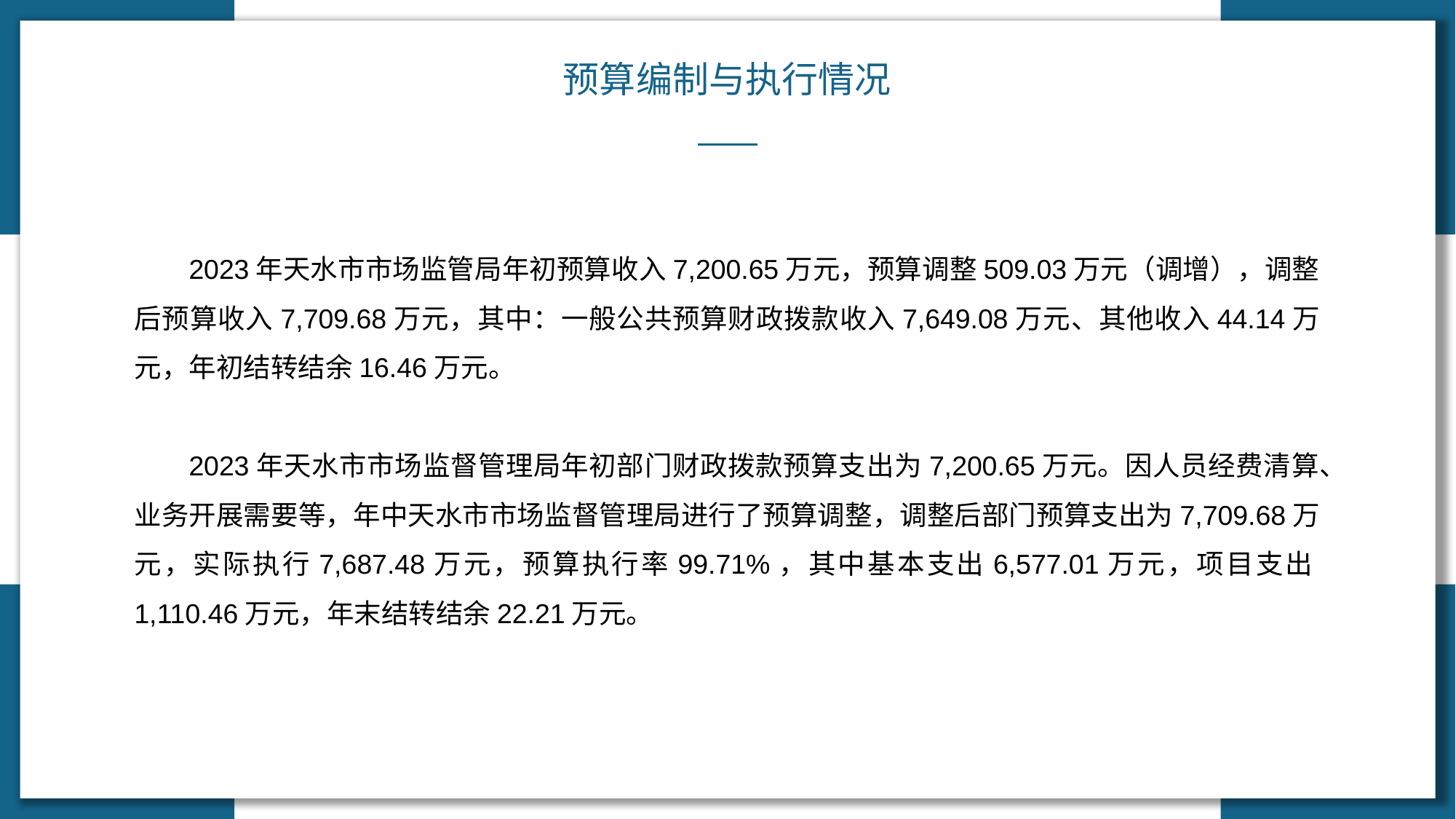

预算编制与执行情况
2023年天水市市场监管局年初预算收入7,200.65万元，预算调整509.03万元（调增），调整后预算收入7,709.68万元，其中：一般公共预算财政拨款收入7,649.08万元、其他收入44.14万元，年初结转结余16.46万元。

2023年天水市市场监督管理局年初部门财政拨款预算支出为7,200.65万元。因人员经费清算、业务开展需要等，年中天水市市场监督管理局进行了预算调整，调整后部门预算支出为7,709.68万元，实际执行7,687.48万元，预算执行率99.71%，其中基本支出6,577.01万元，项目支出1,110.46万元，年末结转结余22.21万元。